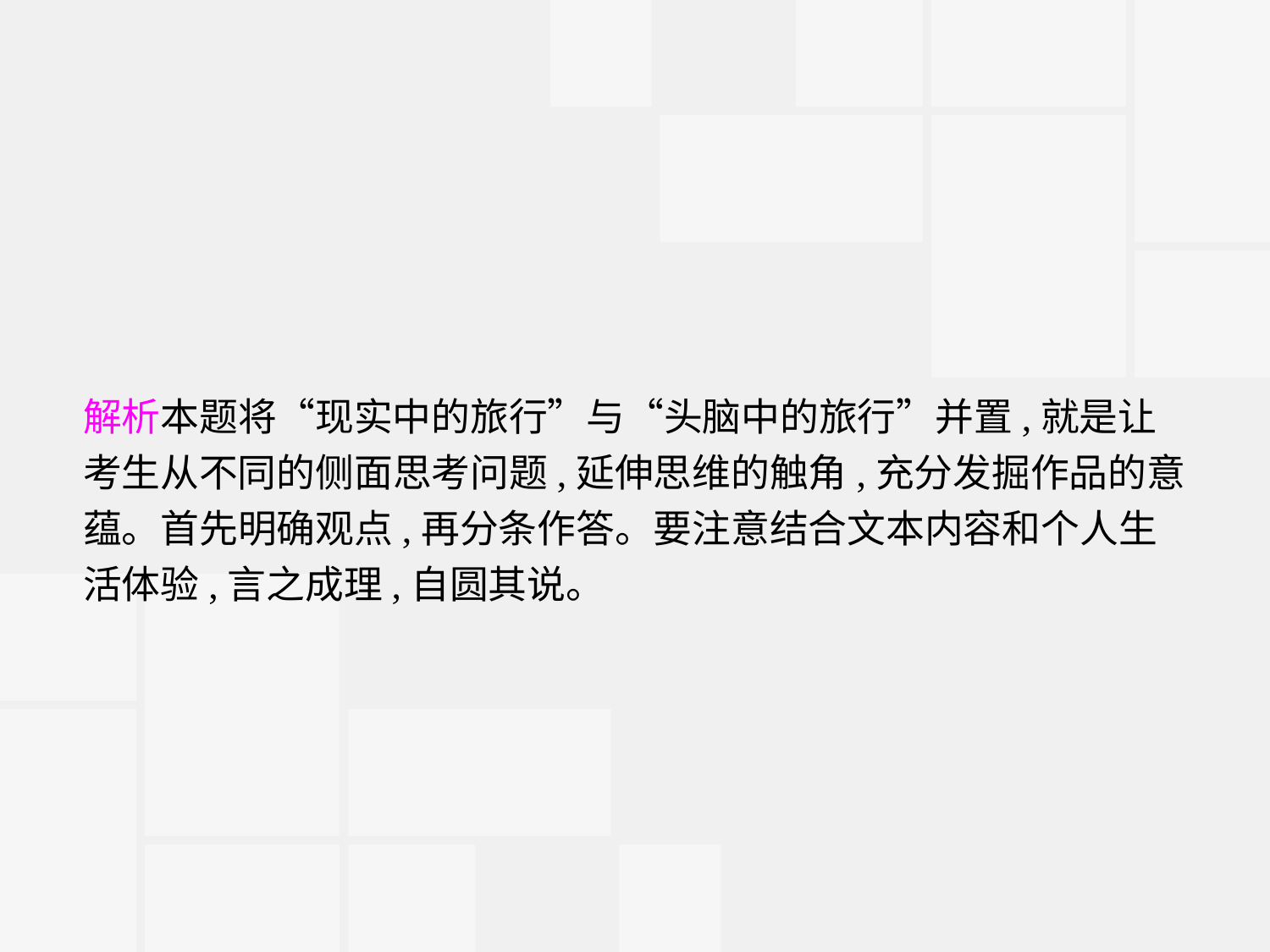

解析本题将“现实中的旅行”与“头脑中的旅行”并置,就是让考生从不同的侧面思考问题,延伸思维的触角,充分发掘作品的意蕴。首先明确观点,再分条作答。要注意结合文本内容和个人生活体验,言之成理,自圆其说。